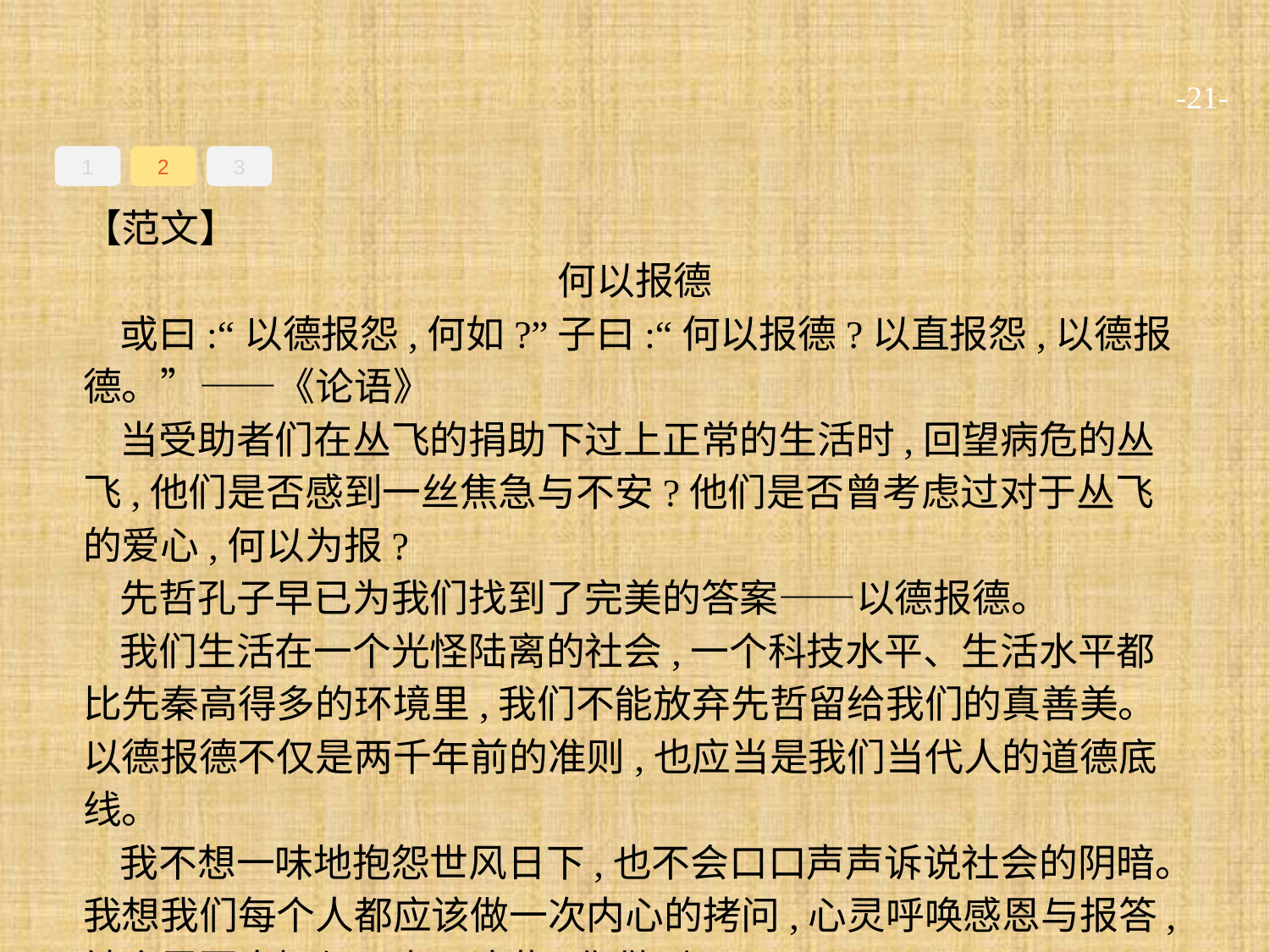

-21-
1
2
3
【范文】
何以报德
或曰:“以德报怨,何如?”子曰:“何以报德?以直报怨,以德报德。”——《论语》
当受助者们在丛飞的捐助下过上正常的生活时,回望病危的丛飞,他们是否感到一丝焦急与不安?他们是否曾考虑过对于丛飞的爱心,何以为报?
先哲孔子早已为我们找到了完美的答案——以德报德。
我们生活在一个光怪陆离的社会,一个科技水平、生活水平都比先秦高得多的环境里,我们不能放弃先哲留给我们的真善美。以德报德不仅是两千年前的准则,也应当是我们当代人的道德底线。
我不想一味地抱怨世风日下,也不会口口声声诉说社会的阴暗。我想我们每个人都应该做一次内心的拷问,心灵呼唤感恩与报答,社会需要良知与正义。这些,你做到了吗?